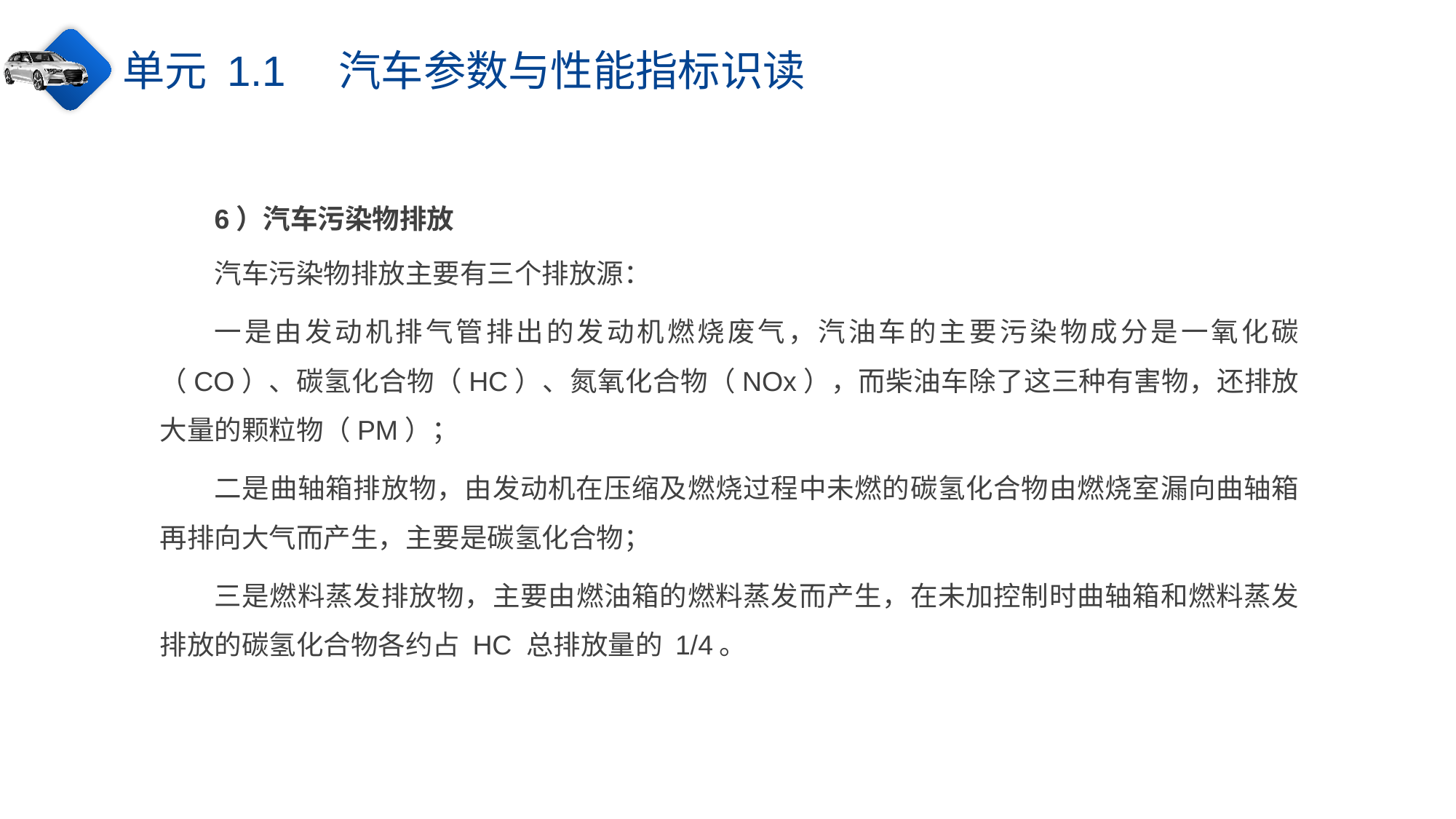

单元 1.1　汽车参数与性能指标识读
6）汽车污染物排放
汽车污染物排放主要有三个排放源：
一是由发动机排气管排出的发动机燃烧废气，汽油车的主要污染物成分是一氧化碳（CO）、碳氢化合物（HC）、氮氧化合物（NOx），而柴油车除了这三种有害物，还排放大量的颗粒物（PM）；
二是曲轴箱排放物，由发动机在压缩及燃烧过程中未燃的碳氢化合物由燃烧室漏向曲轴箱再排向大气而产生，主要是碳氢化合物；
三是燃料蒸发排放物，主要由燃油箱的燃料蒸发而产生，在未加控制时曲轴箱和燃料蒸发排放的碳氢化合物各约占 HC 总排放量的 1/4。